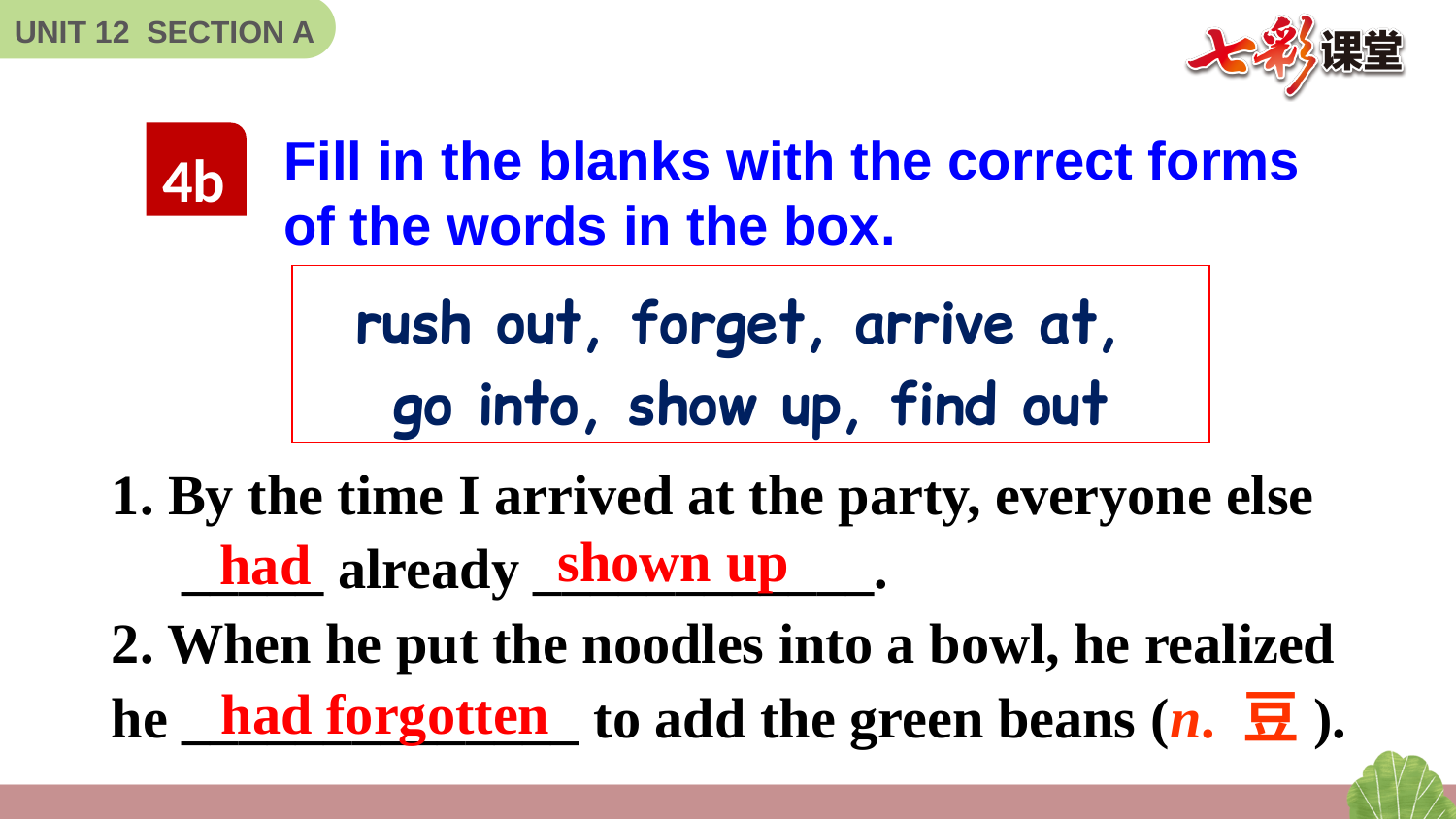

Fill in the blanks with the correct forms of the words in the box.
4b
rush out, forget, arrive at,
go into, show up, find out
1. By the time I arrived at the party, everyone else
     _____ already ____________.
2. When he put the noodles into a bowl, he realized he ______________ to add the green beans (n. 豆).
shown up
had
had forgotten